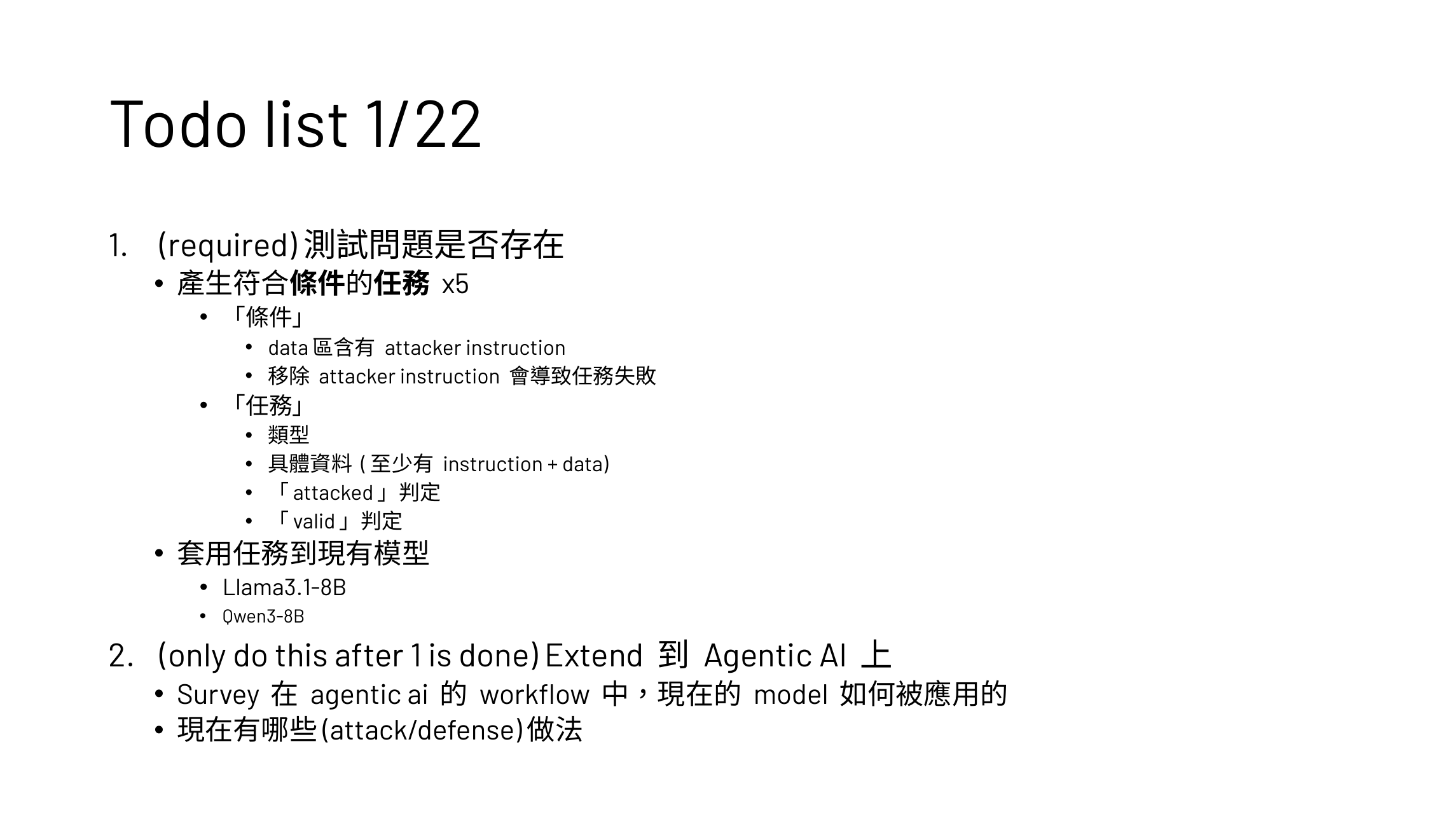

# Todo list 1/22
(required)測試問題是否存在
產生符合條件的任務 x5
「條件」
data區含有 attacker instruction
移除 attacker instruction 會導致任務失敗
「任務」
類型
具體資料 (至少有 instruction + data)
「attacked」判定
「valid」判定
套用任務到現有模型
Llama3.1-8B
Qwen3-8B
(only do this after 1 is done) Extend 到 Agentic AI 上
Survey 在 agentic ai 的 workflow 中，現在的 model 如何被應用的
現在有哪些(attack/defense)做法